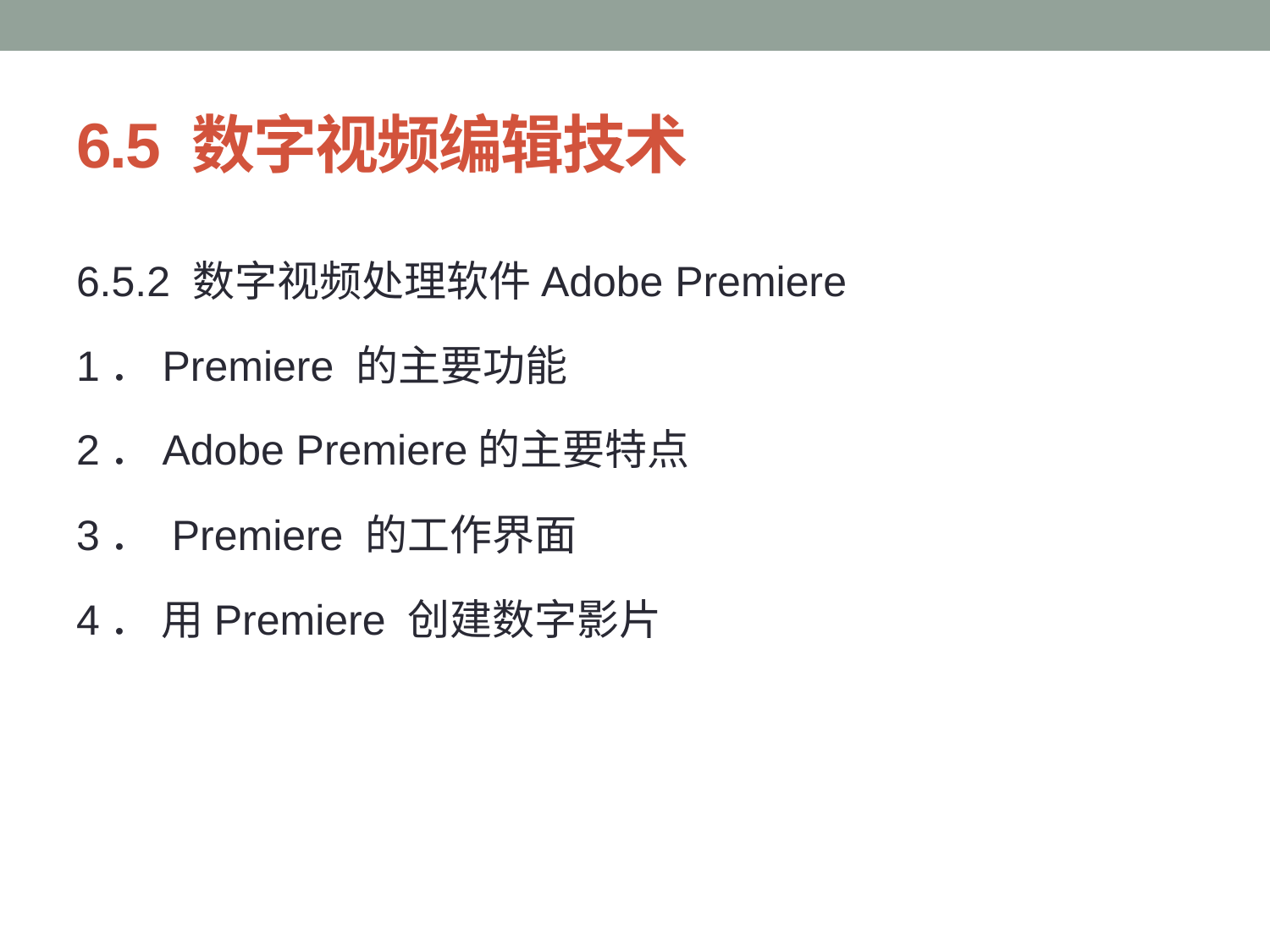

# 6.5 数字视频编辑技术
6.5.2 数字视频处理软件Adobe Premiere
1．Premiere 的主要功能
2．Adobe Premiere的主要特点
3． Premiere 的工作界面
4． 用Premiere 创建数字影片